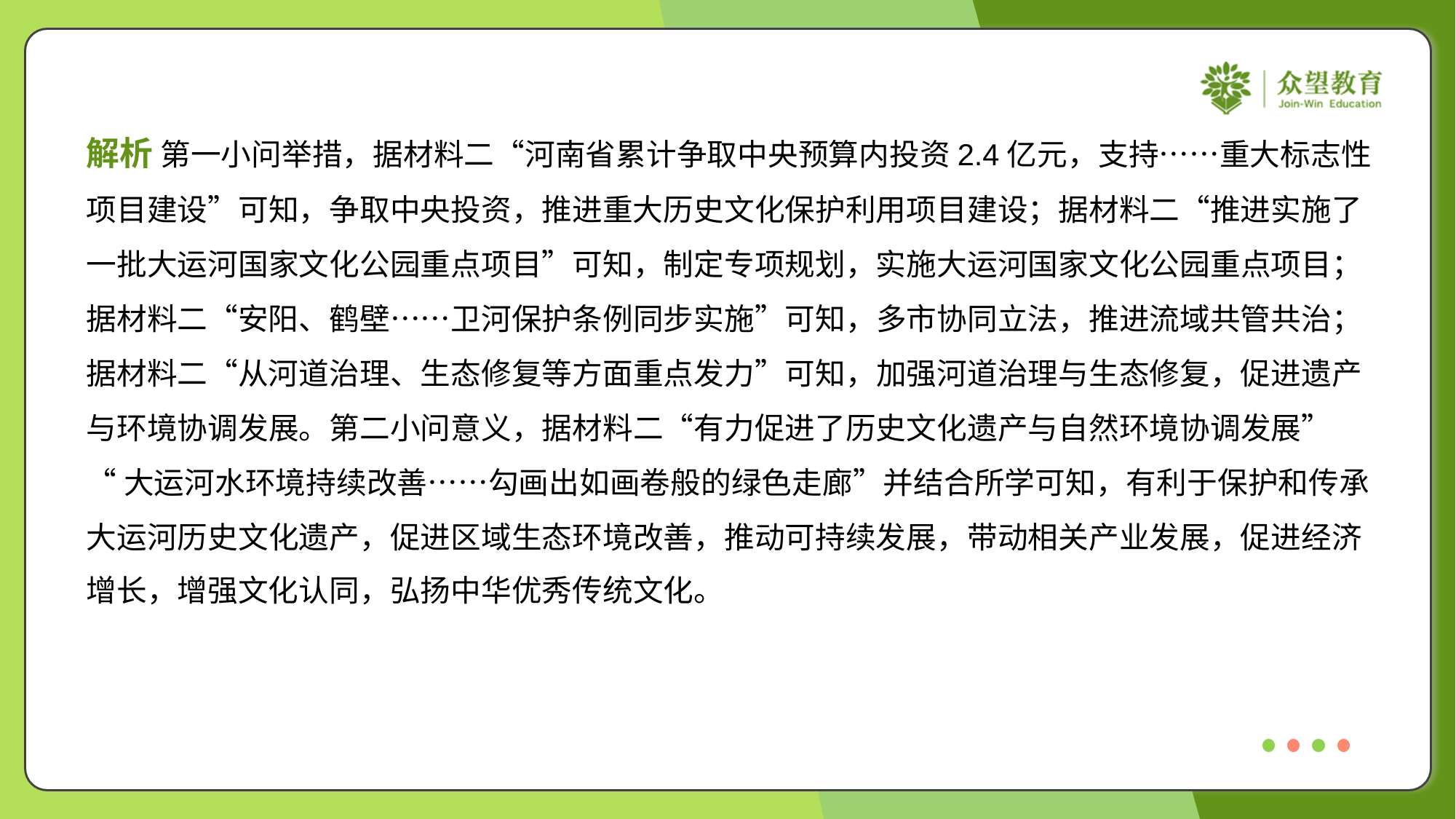

解析 第一小问举措，据材料二“河南省累计争取中央预算内投资2.4亿元，支持……重大标志性
项目建设”可知，争取中央投资，推进重大历史文化保护利用项目建设；据材料二“推进实施了
一批大运河国家文化公园重点项目”可知，制定专项规划，实施大运河国家文化公园重点项目；
据材料二“安阳、鹤壁……卫河保护条例同步实施”可知，多市协同立法，推进流域共管共治；
据材料二“从河道治理、生态修复等方面重点发力”可知，加强河道治理与生态修复，促进遗产
与环境协调发展。第二小问意义，据材料二“有力促进了历史文化遗产与自然环境协调发展”
“大运河水环境持续改善……勾画出如画卷般的绿色走廊”并结合所学可知，有利于保护和传承
大运河历史文化遗产，促进区域生态环境改善，推动可持续发展，带动相关产业发展，促进经济
增长，增强文化认同，弘扬中华优秀传统文化。